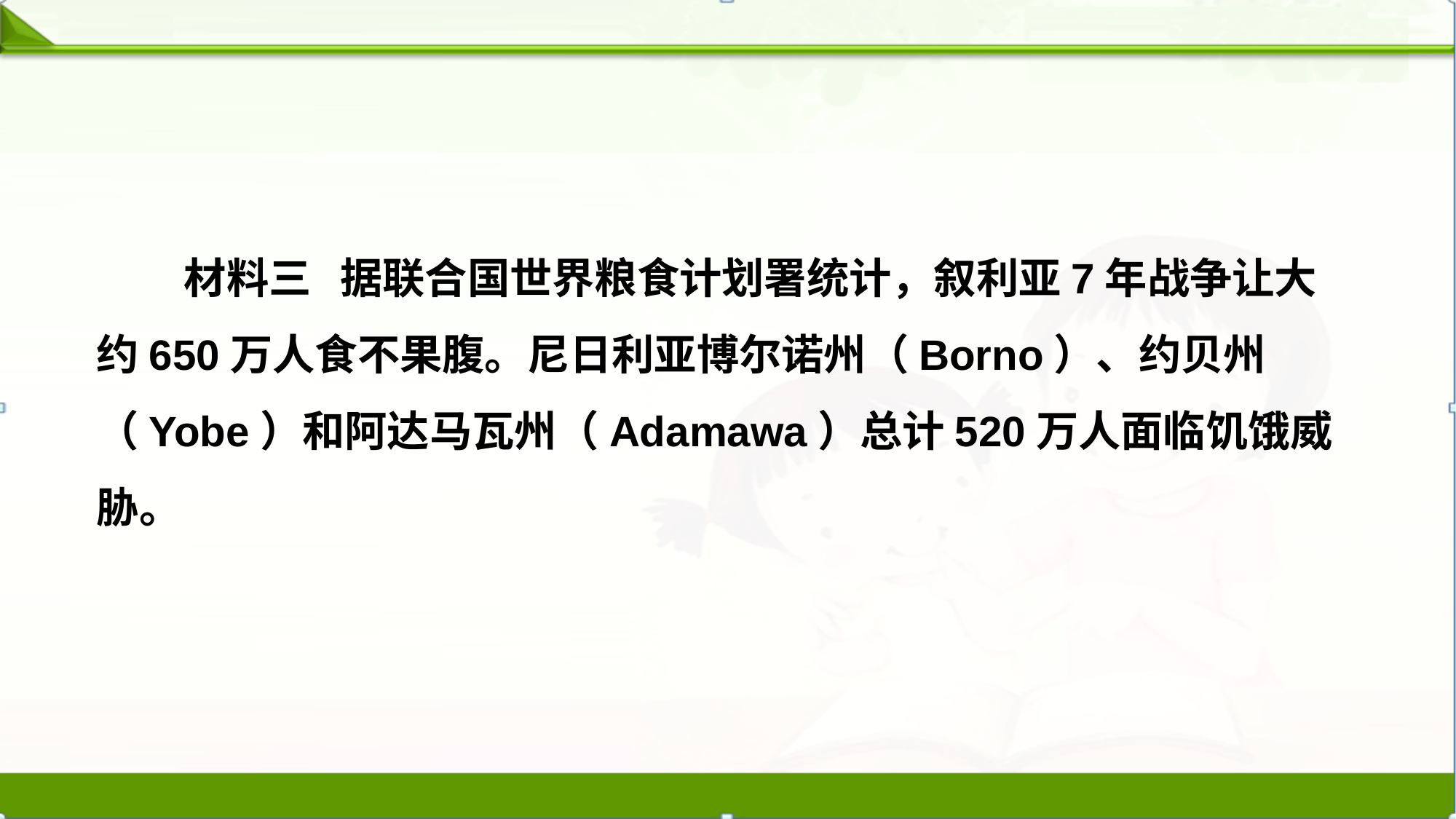

材料三   据联合国世界粮食计划署统计，叙利亚7年战争让大约650万人食不果腹。尼日利亚博尔诺州（Borno）、约贝州（Yobe）和阿达马瓦州（Adamawa）总计520万人面临饥饿威胁。